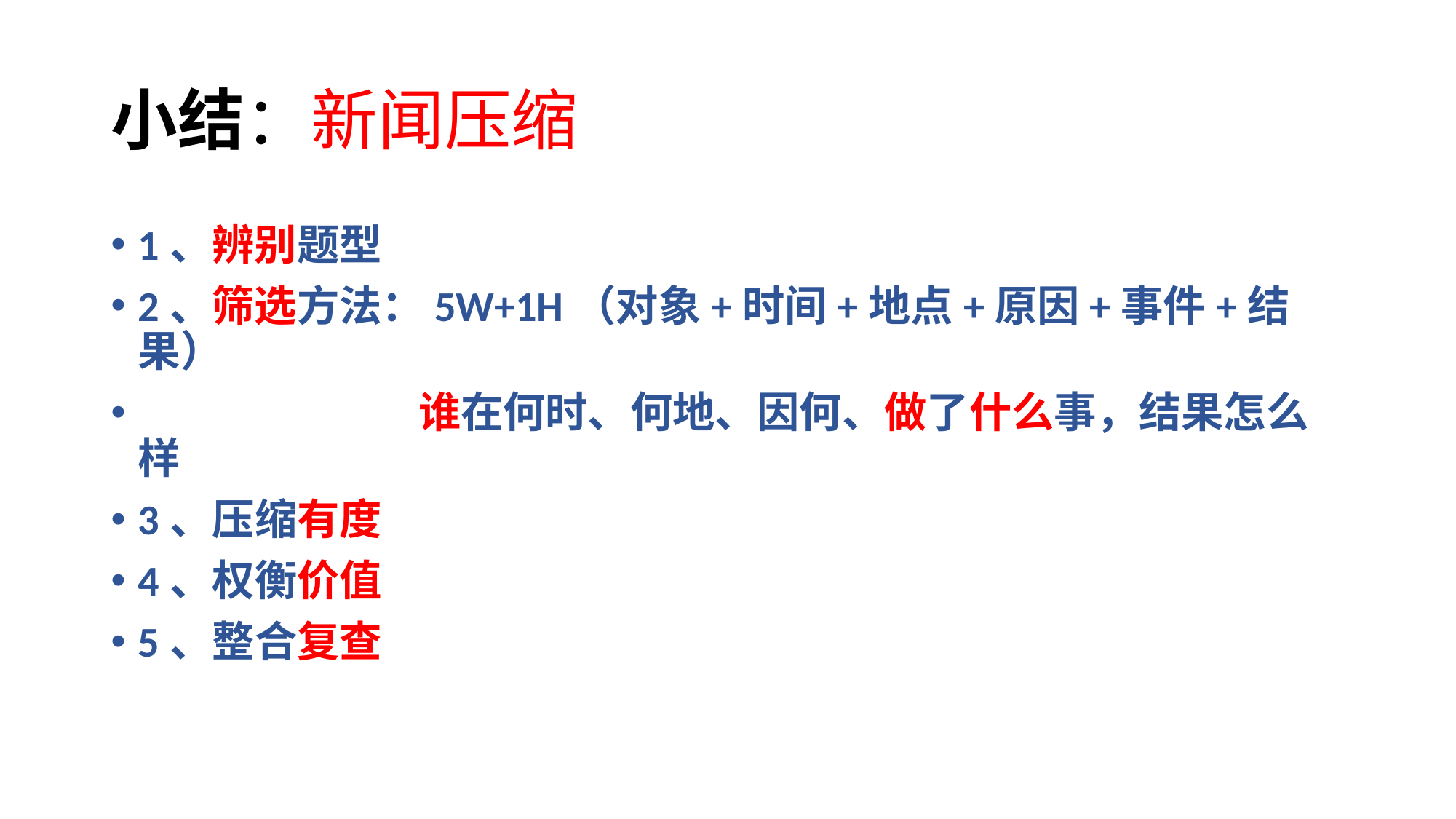

# 小结：新闻压缩
1、辨别题型
2、筛选方法：5W+1H（对象+时间+地点+原因+事件+结果）
                            谁在何时、何地、因何、做了什么事，结果怎么样
3、压缩有度
4、权衡价值
5、整合复查